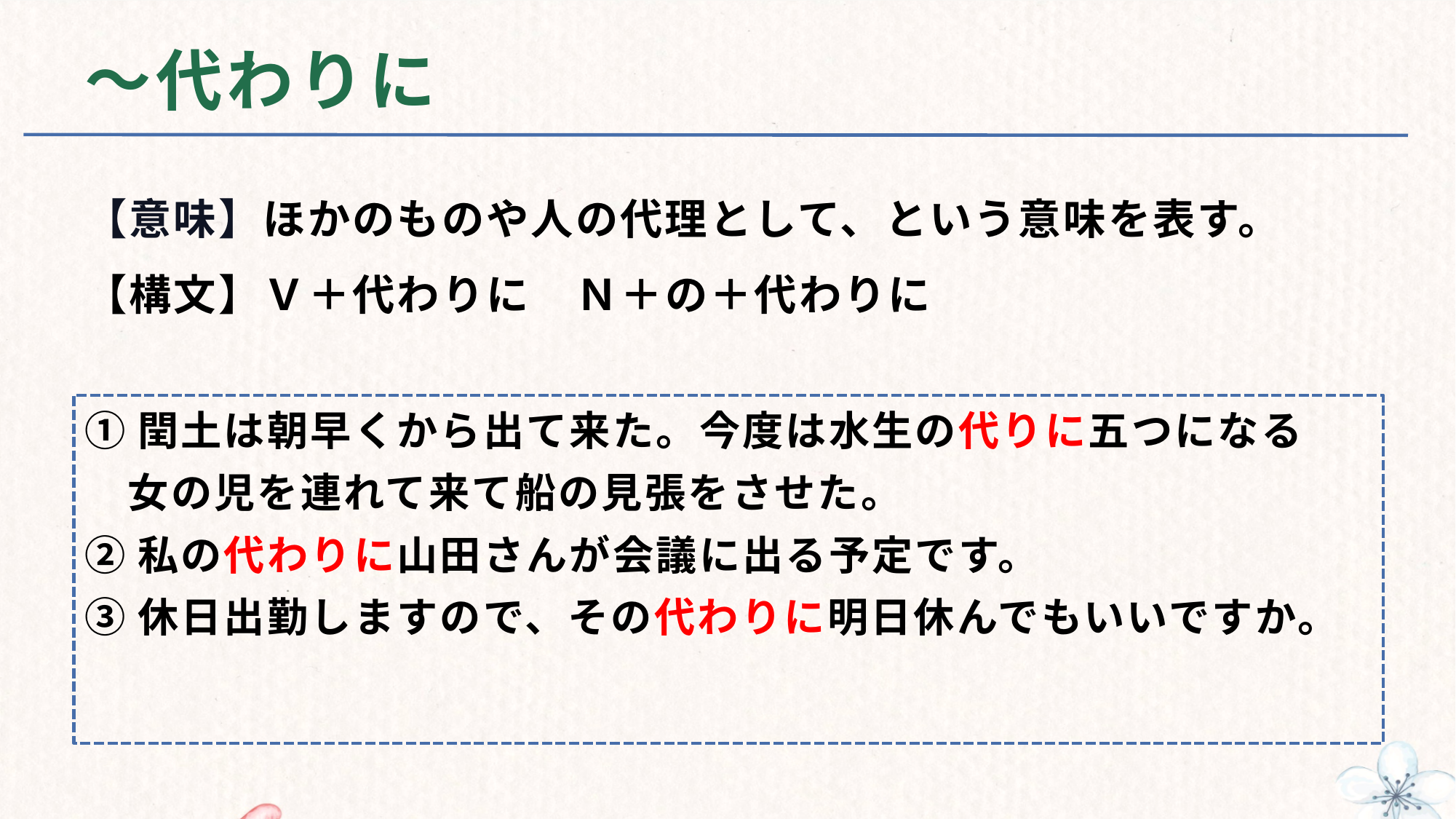

# ～代わりに
【意味】ほかのものや人の代理として、という意味を表す。
【構文】Ｖ＋代わりに　Ｎ＋の＋代わりに
①閏土は朝早くから出て来た。今度は水生の代りに五つになる
　女の児を連れて来て船の見張をさせた。
②私の代わりに山田さんが会議に出る予定です。
③休日出勤しますので、その代わりに明日休んでもいいですか。